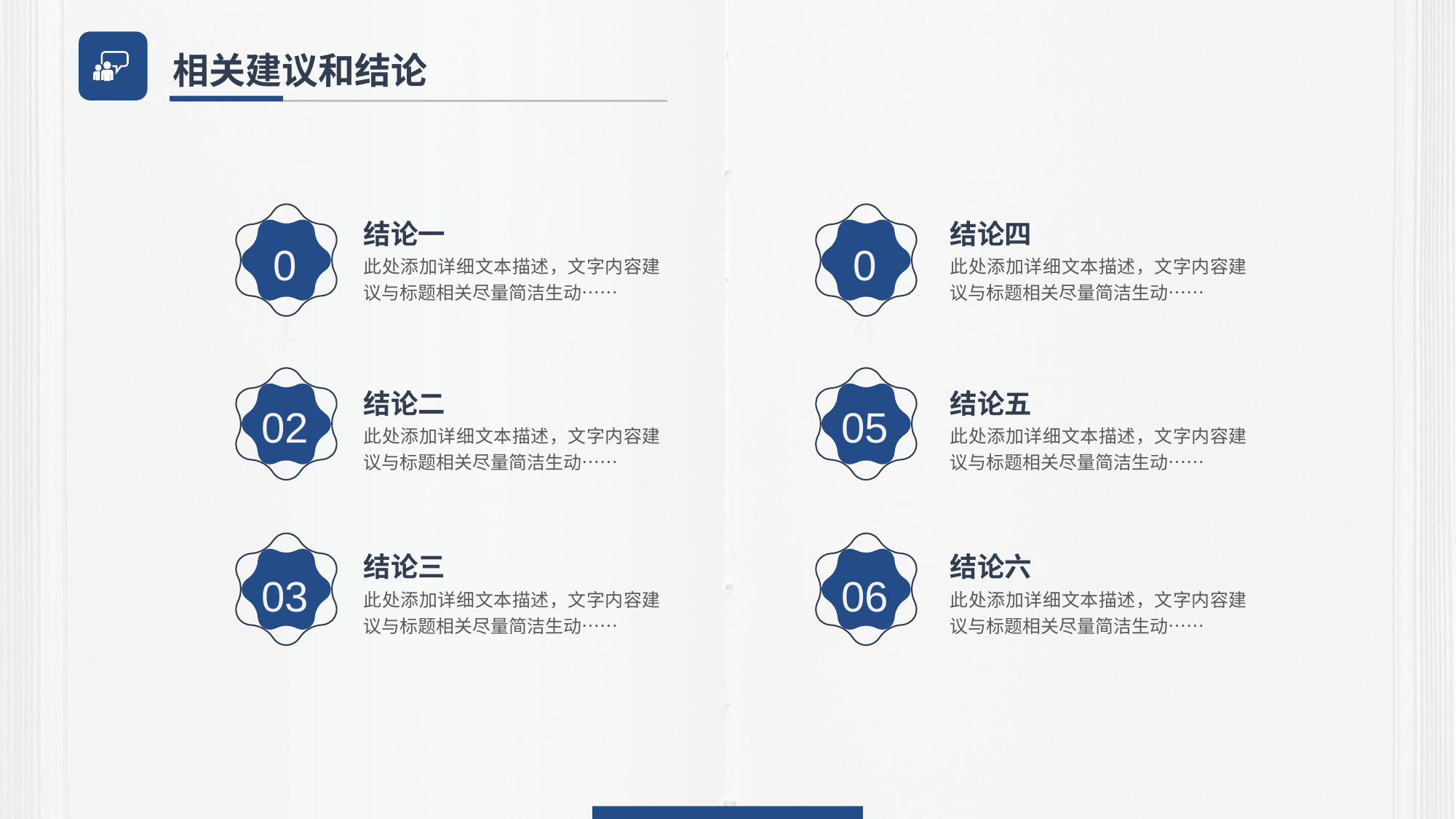

相关建议和结论

01

04
结论一
结论四
此处添加详细文本描述，文字内容建议与标题相关尽量简洁生动……
此处添加详细文本描述，文字内容建议与标题相关尽量简洁生动……

02

05
结论二
结论五
此处添加详细文本描述，文字内容建议与标题相关尽量简洁生动……
此处添加详细文本描述，文字内容建议与标题相关尽量简洁生动……

03

06
结论三
结论六
此处添加详细文本描述，文字内容建议与标题相关尽量简洁生动……
此处添加详细文本描述，文字内容建议与标题相关尽量简洁生动……